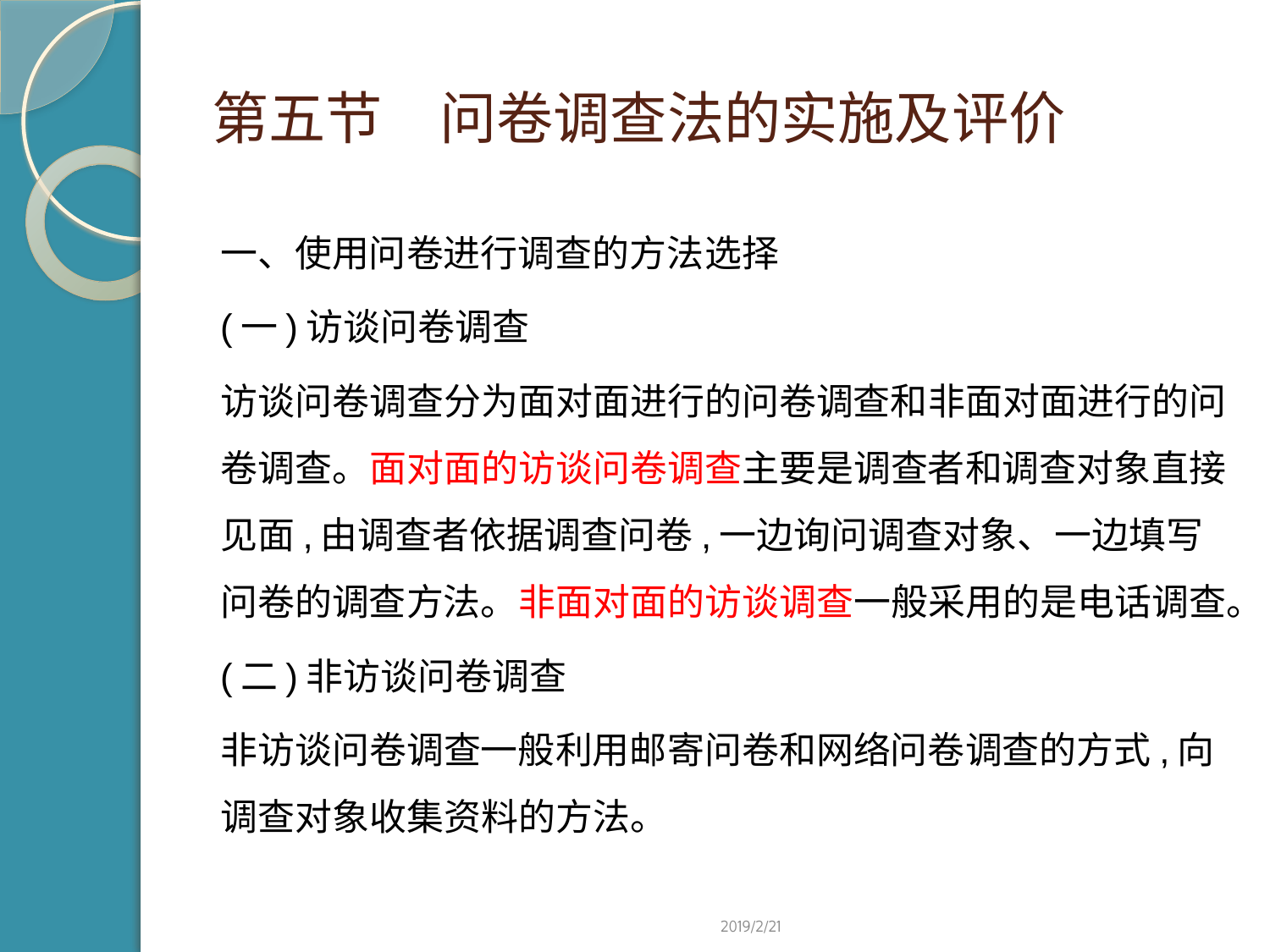

# 第五节　问卷调查法的实施及评价
一、使用问卷进行调查的方法选择
(一)访谈问卷调查
访谈问卷调查分为面对面进行的问卷调查和非面对面进行的问卷调查。面对面的访谈问卷调查主要是调查者和调查对象直接见面,由调查者依据调查问卷,一边询问调查对象、一边填写问卷的调查方法。非面对面的访谈调查一般采用的是电话调查。
(二)非访谈问卷调查
非访谈问卷调查一般利用邮寄问卷和网络问卷调查的方式,向调查对象收集资料的方法。

2019/2/21